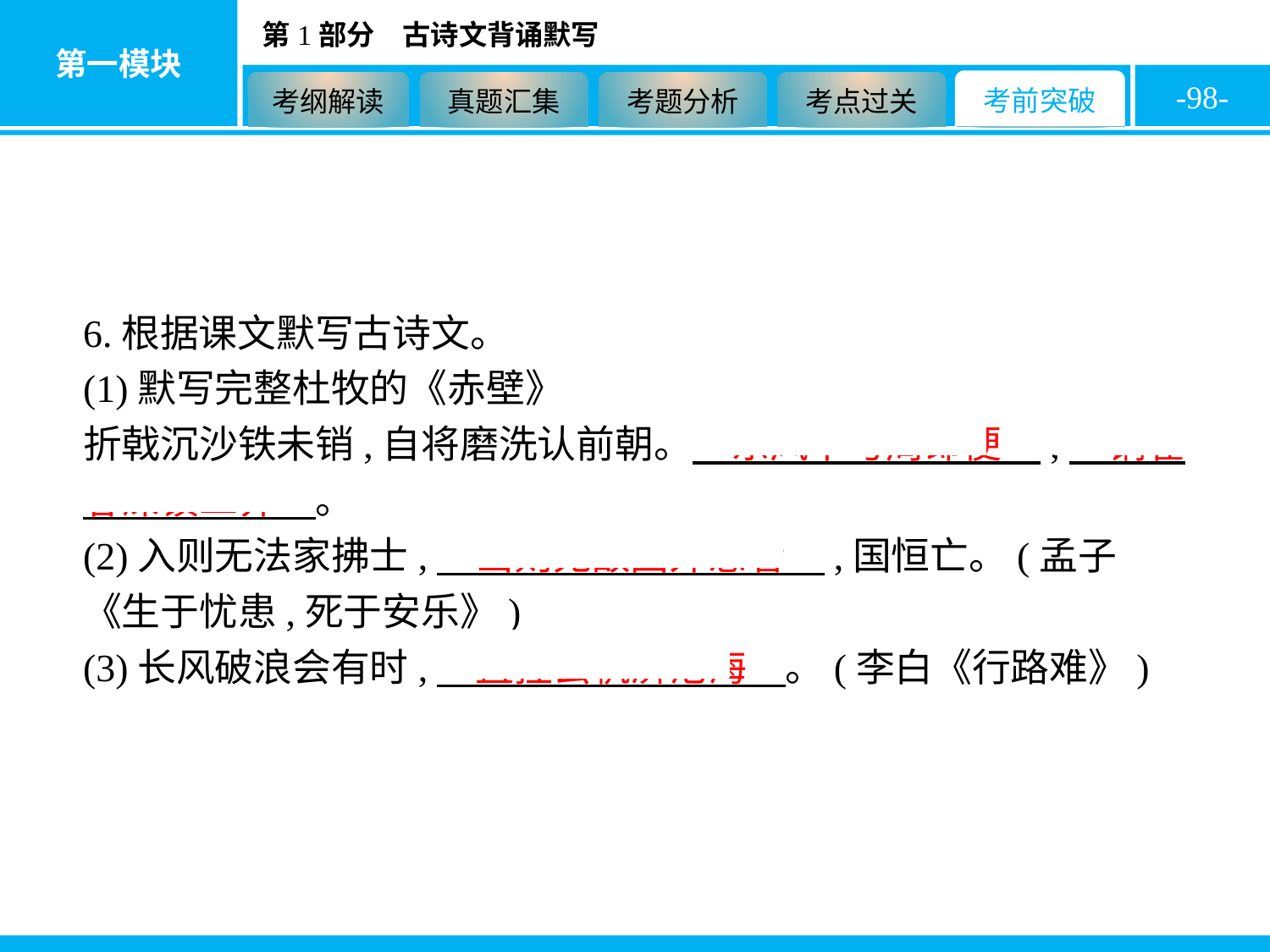

-98-
6.根据课文默写古诗文。
(1)默写完整杜牧的《赤壁》
折戟沉沙铁未销,自将磨洗认前朝。　东风不与周郎便　,　铜雀春深锁二乔　。
(2)入则无法家拂士,　出则无敌国外患者　,国恒亡。(孟子《生于忧患,死于安乐》)
(3)长风破浪会有时,　直挂云帆济沧海　。(李白《行路难》)